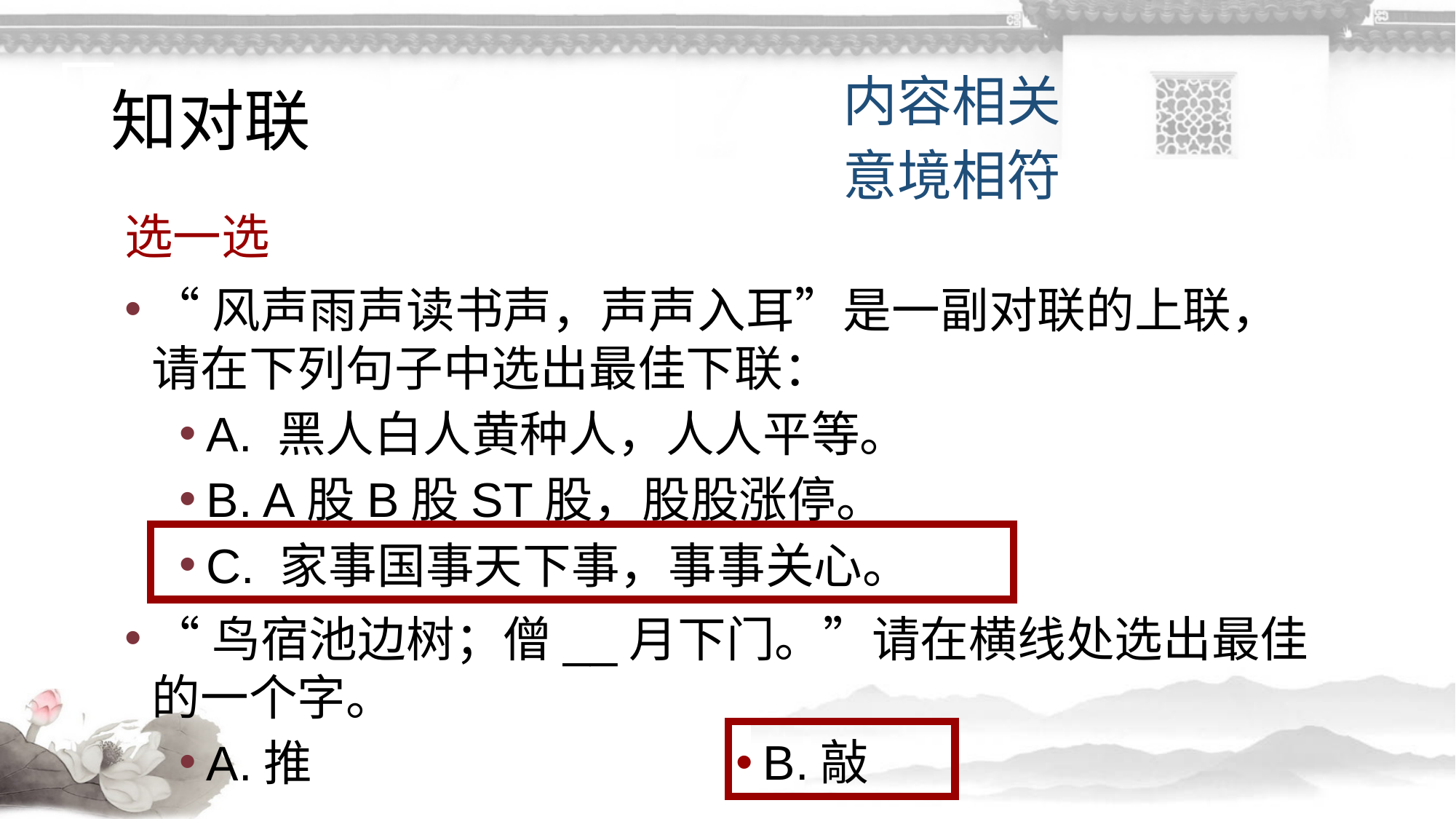

# 知对联
内容相关
意境相符
选一选
“风声雨声读书声，声声入耳”是一副对联的上联，请在下列句子中选出最佳下联：
A. 黑人白人黄种人，人人平等。
B. A股B股ST股，股股涨停。
C. 家事国事天下事，事事关心。
“鸟宿池边树；僧__月下门。”请在横线处选出最佳的一个字。
A.推

B.敲